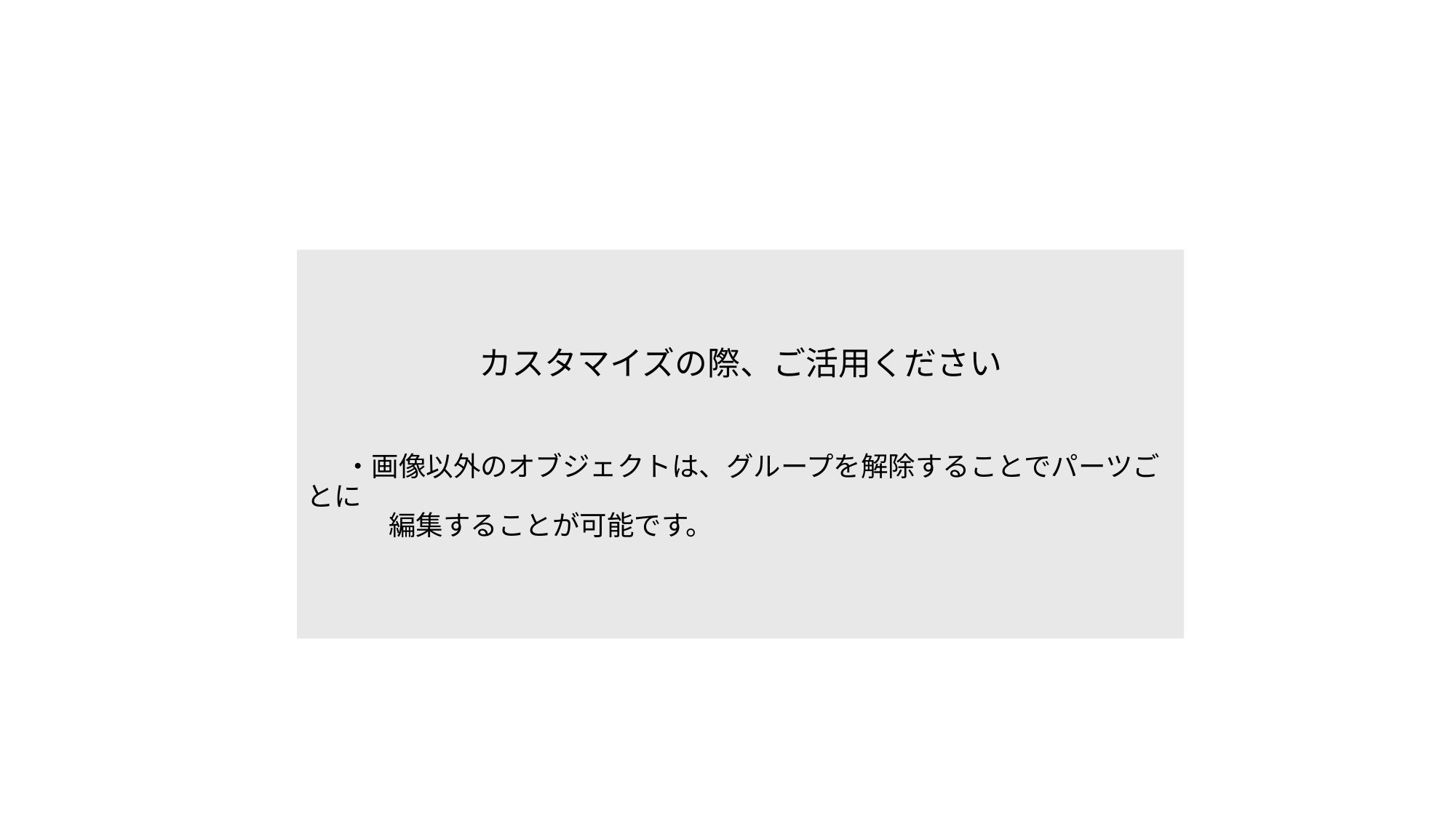

カスタマイズの際、ご活用ください

     ・画像以外のオブジェクトは、グループを解除することでパーツごとに
　　　編集することが可能です。